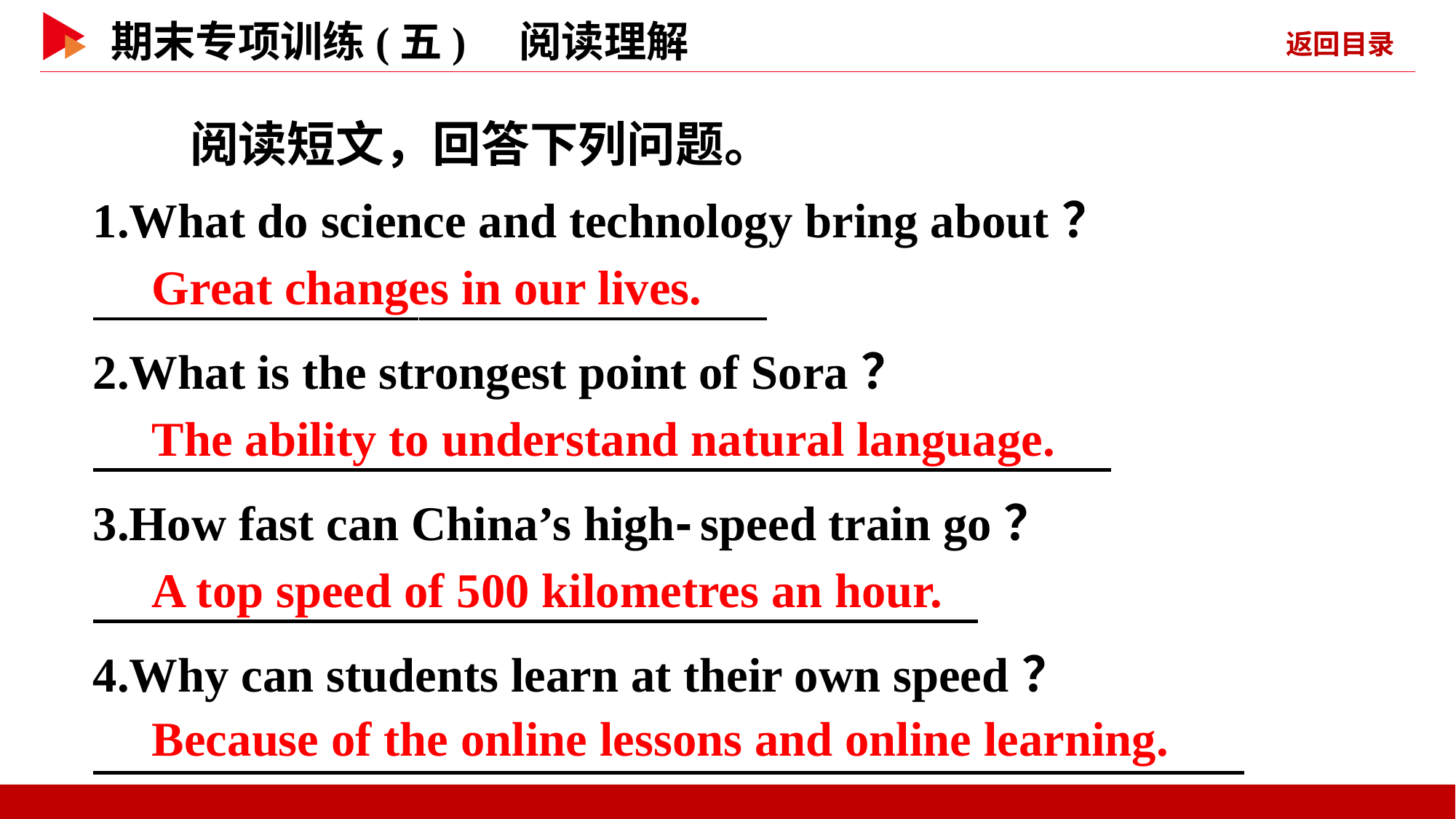

阅读短文，回答下列问题。
1.What do science and technology bring about？

2.What is the strongest point of Sora？

3.How fast can China’s high⁃speed train go？

4.Why can students learn at their own speed？

　Great changes in our lives.
　The ability to understand natural language.
　A top speed of 500 kilometres an hour.
　Because of the online lessons and online learning.